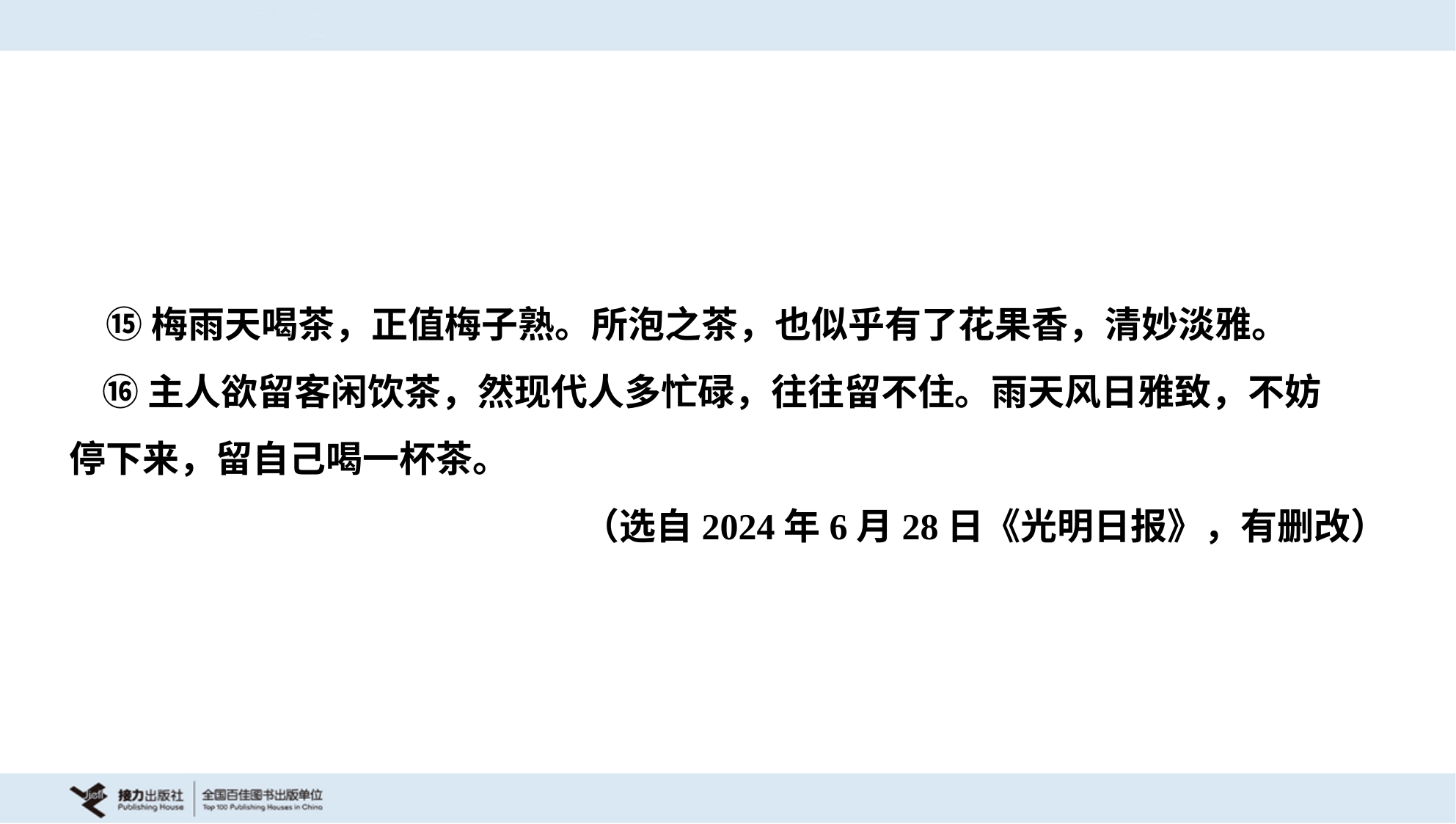

⑮梅雨天喝茶，正值梅子熟。所泡之茶，也似乎有了花果香，清妙淡雅。
    ⑯主人欲留客闲饮茶，然现代人多忙碌，往往留不住。雨天风日雅致，不妨
停下来，留自己喝一杯茶。
（选自2024年6月28日《光明日报》，有删改）